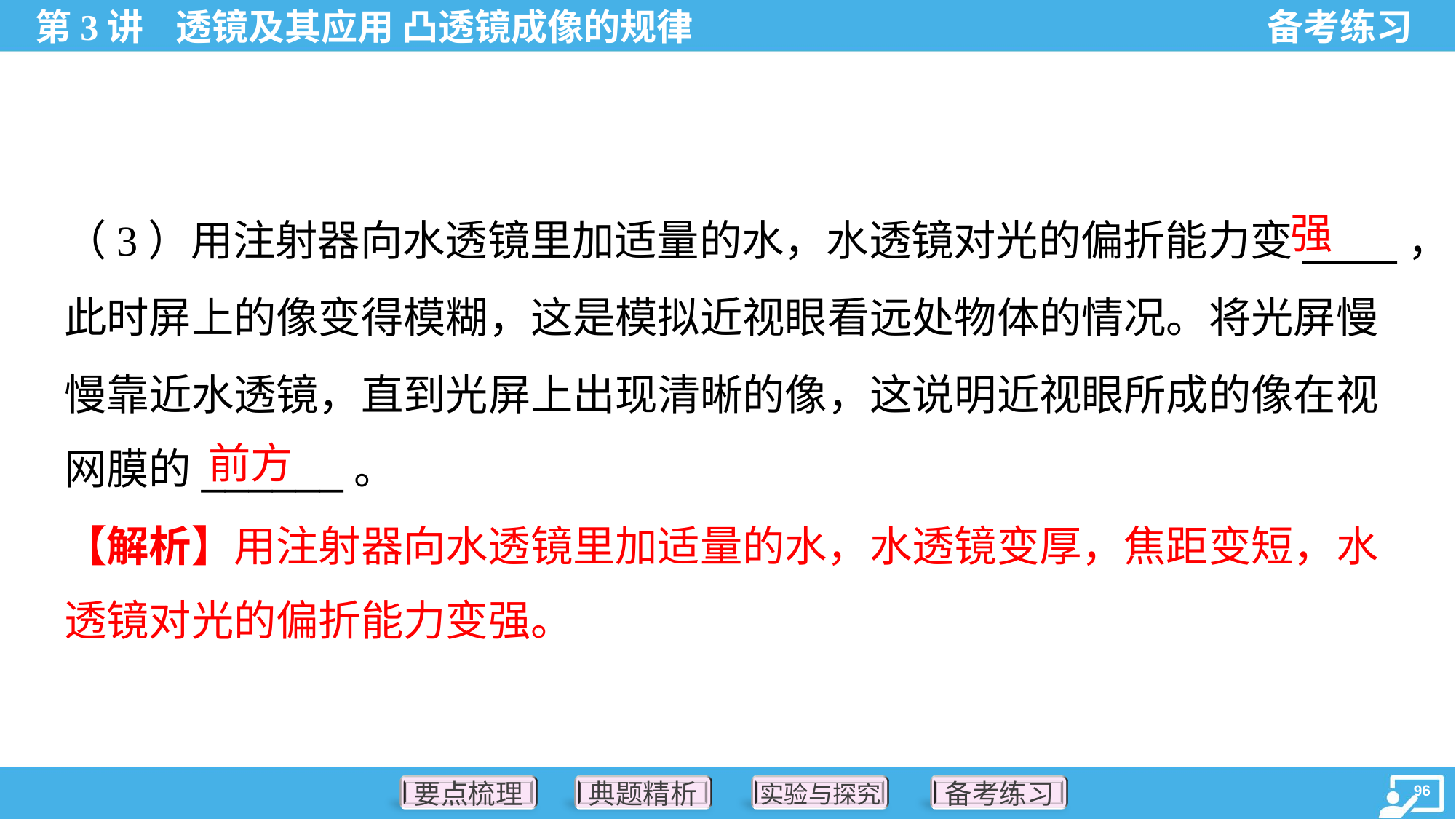

强
（3）用注射器向水透镜里加适量的水，水透镜对光的偏折能力变____，
此时屏上的像变得模糊，这是模拟近视眼看远处物体的情况。将光屏慢
慢靠近水透镜，直到光屏上出现清晰的像，这说明近视眼所成的像在视
网膜的______。
前方
【解析】用注射器向水透镜里加适量的水，水透镜变厚，焦距变短，水
透镜对光的偏折能力变强。